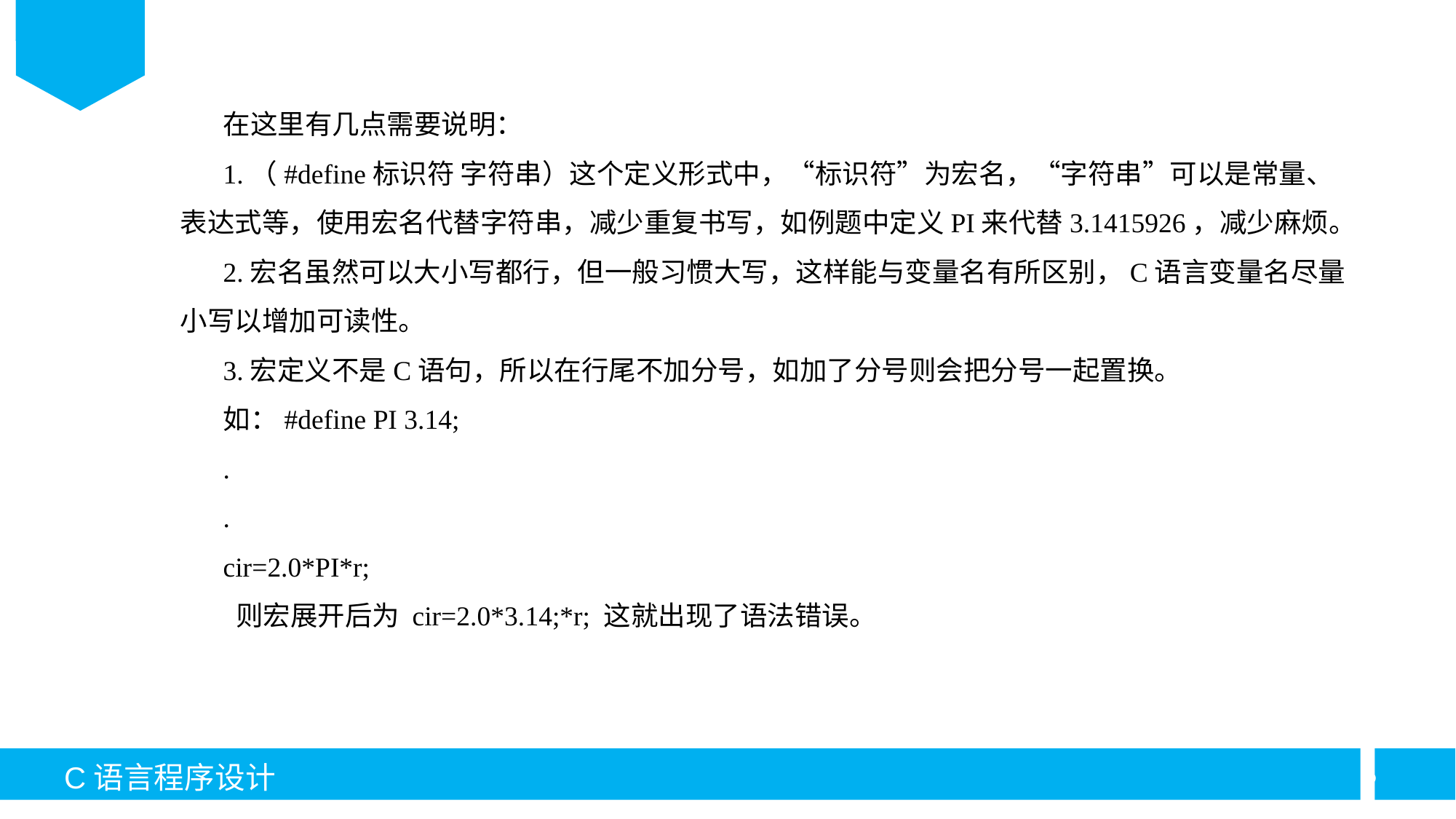

在这里有几点需要说明：
1.（#define标识符 字符串）这个定义形式中，“标识符”为宏名，“字符串”可以是常量、表达式等，使用宏名代替字符串，减少重复书写，如例题中定义PI来代替3.1415926，减少麻烦。
2.宏名虽然可以大小写都行，但一般习惯大写，这样能与变量名有所区别，C语言变量名尽量小写以增加可读性。
3.宏定义不是C语句，所以在行尾不加分号，如加了分号则会把分号一起置换。
如：#define PI 3.14;
.
.
cir=2.0*PI*r;
 则宏展开后为 cir=2.0*3.14;*r; 这就出现了语法错误。